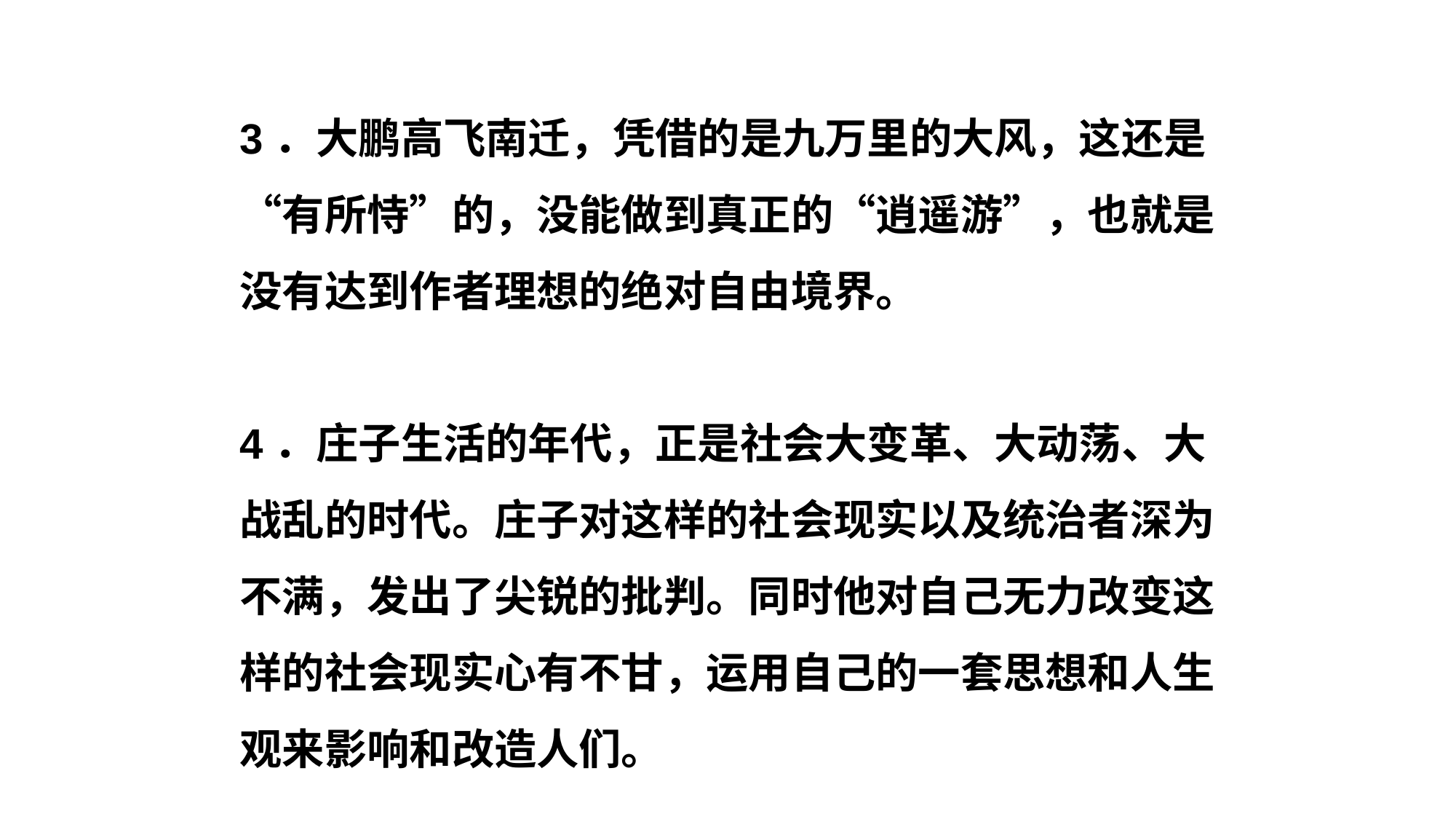

3．大鹏高飞南迁，凭借的是九万里的大风，这还是“有所恃”的，没能做到真正的“逍遥游”，也就是没有达到作者理想的绝对自由境界。

4．庄子生活的年代，正是社会大变革、大动荡、大战乱的时代。庄子对这样的社会现实以及统治者深为不满，发出了尖锐的批判。同时他对自己无力改变这样的社会现实心有不甘，运用自己的一套思想和人生观来影响和改造人们。